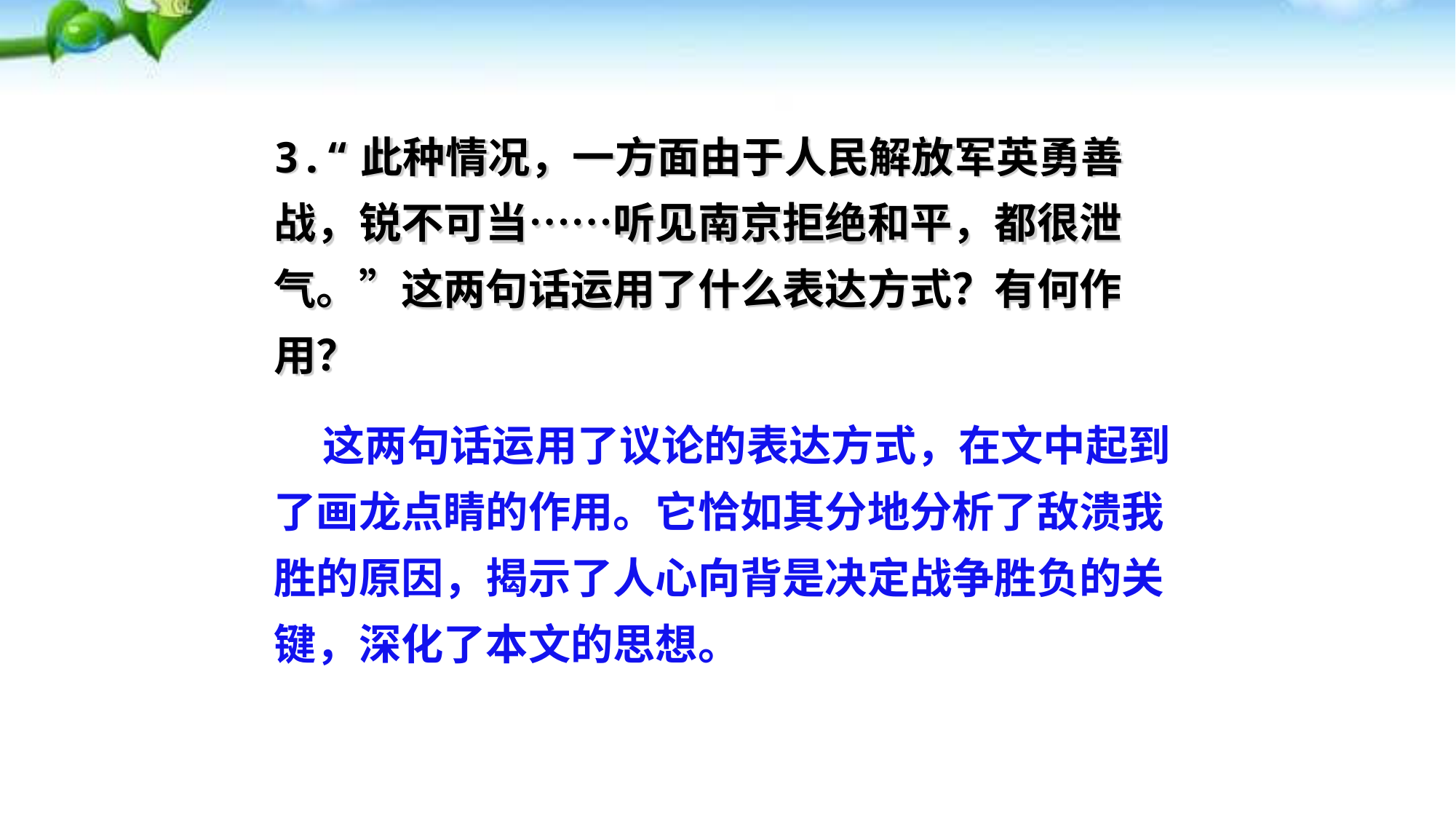

3.“此种情况，一方面由于人民解放军英勇善战，锐不可当……听见南京拒绝和平，都很泄气。”这两句话运用了什么表达方式？有何作用？
    这两句话运用了议论的表达方式，在文中起到了画龙点睛的作用。它恰如其分地分析了敌溃我胜的原因，揭示了人心向背是决定战争胜负的关键，深化了本文的思想。